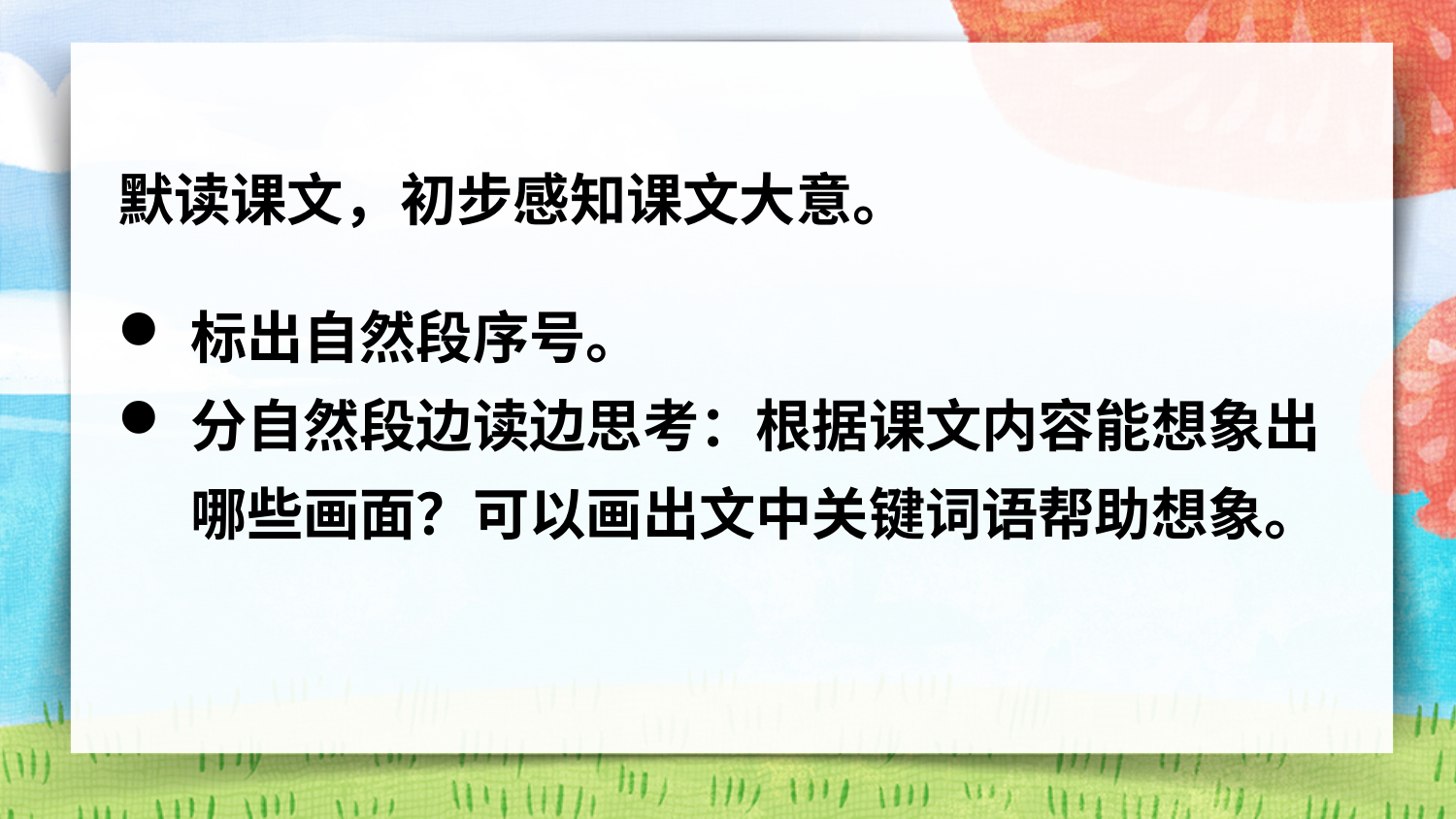

默读课文，初步感知课文大意。
标出自然段序号。
分自然段边读边思考：根据课文内容能想象出哪些画面？可以画出文中关键词语帮助想象。